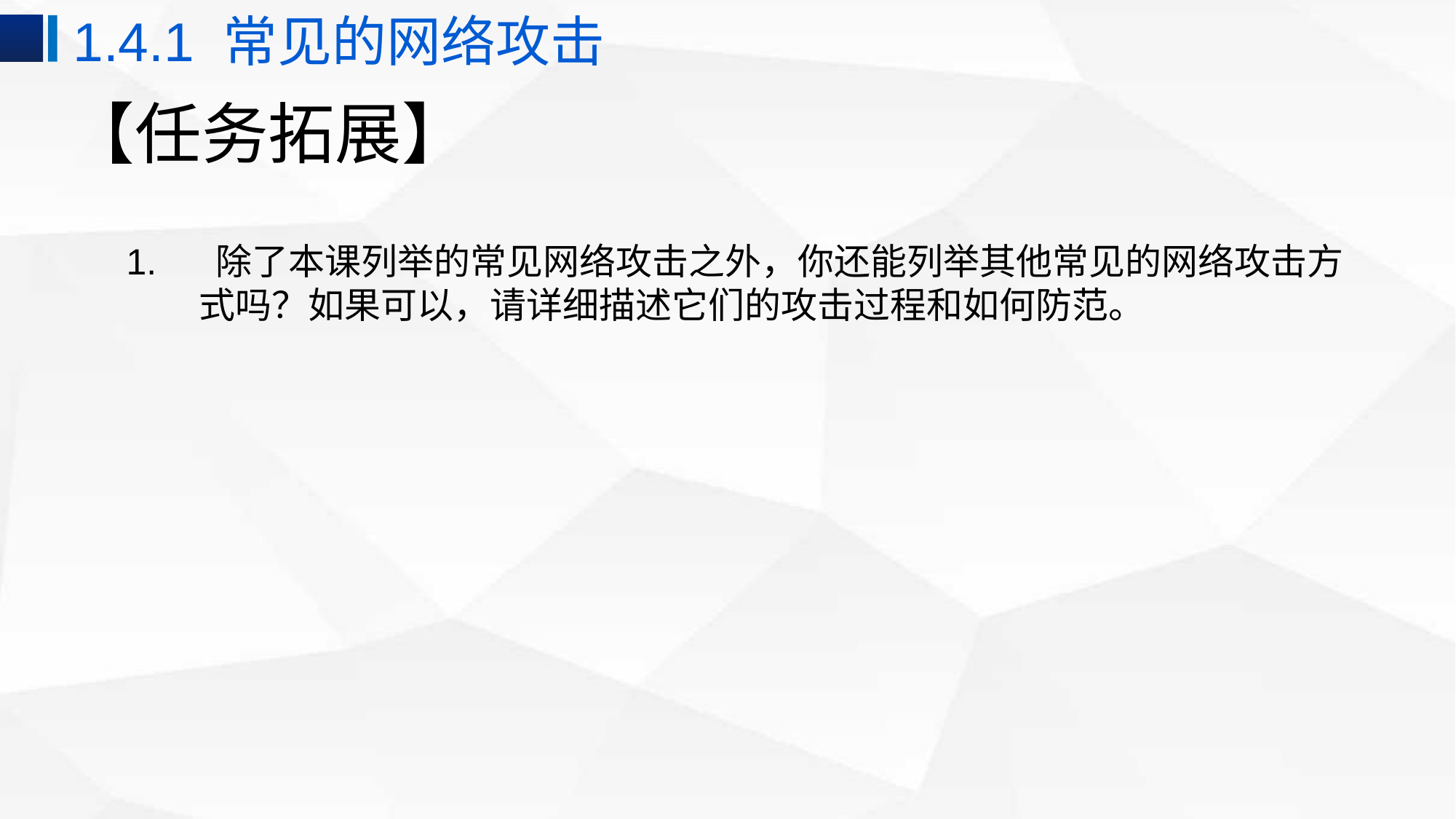

1.4.1 常见的网络攻击

# 【任务拓展】
 除了本课列举的常见网络攻击之外，你还能列举其他常见的网络攻击方式吗？如果可以，请详细描述它们的攻击过程和如何防范。